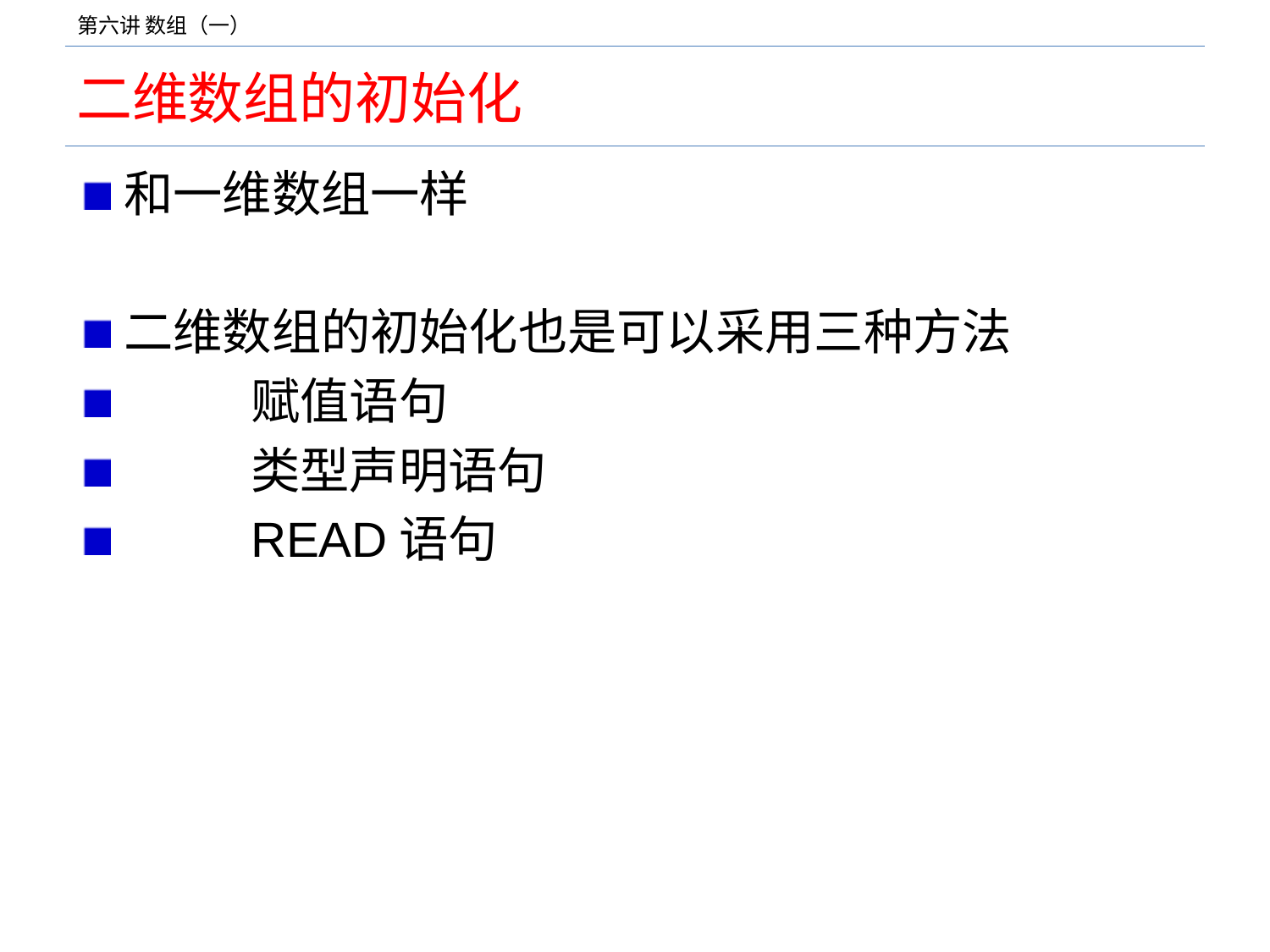

# 二维数组的初始化
和一维数组一样

二维数组的初始化也是可以采用三种方法
	赋值语句
	类型声明语句
	READ语句